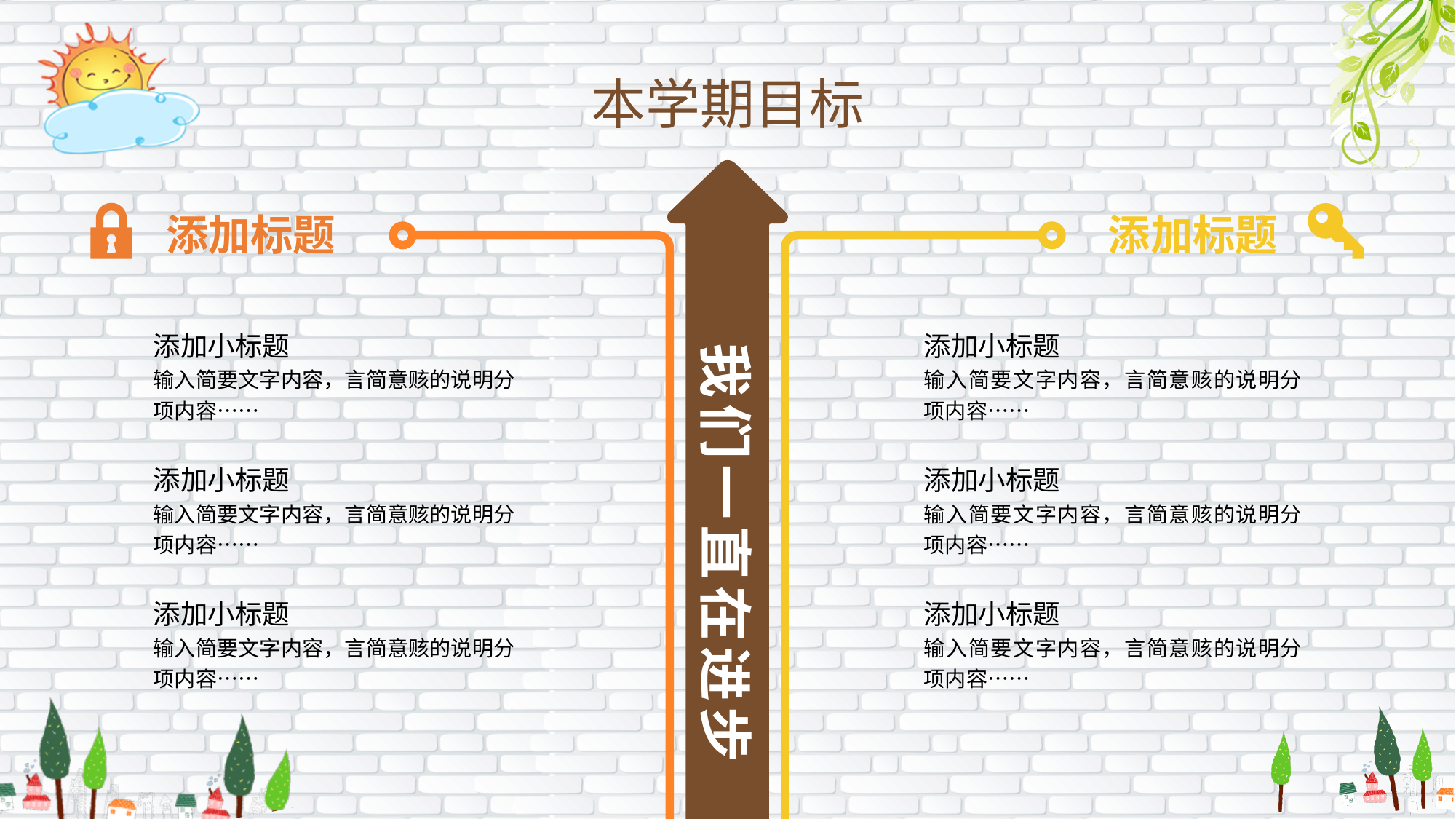

本学期目标

添加标题
添加标题
添加小标题
输入简要文字内容，言简意赅的说明分项内容……
添加小标题
输入简要文字内容，言简意赅的说明分项内容……
我们一直在进步

添加小标题
输入简要文字内容，言简意赅的说明分项内容……
添加小标题
输入简要文字内容，言简意赅的说明分项内容……
添加小标题
输入简要文字内容，言简意赅的说明分项内容……
添加小标题
输入简要文字内容，言简意赅的说明分项内容……